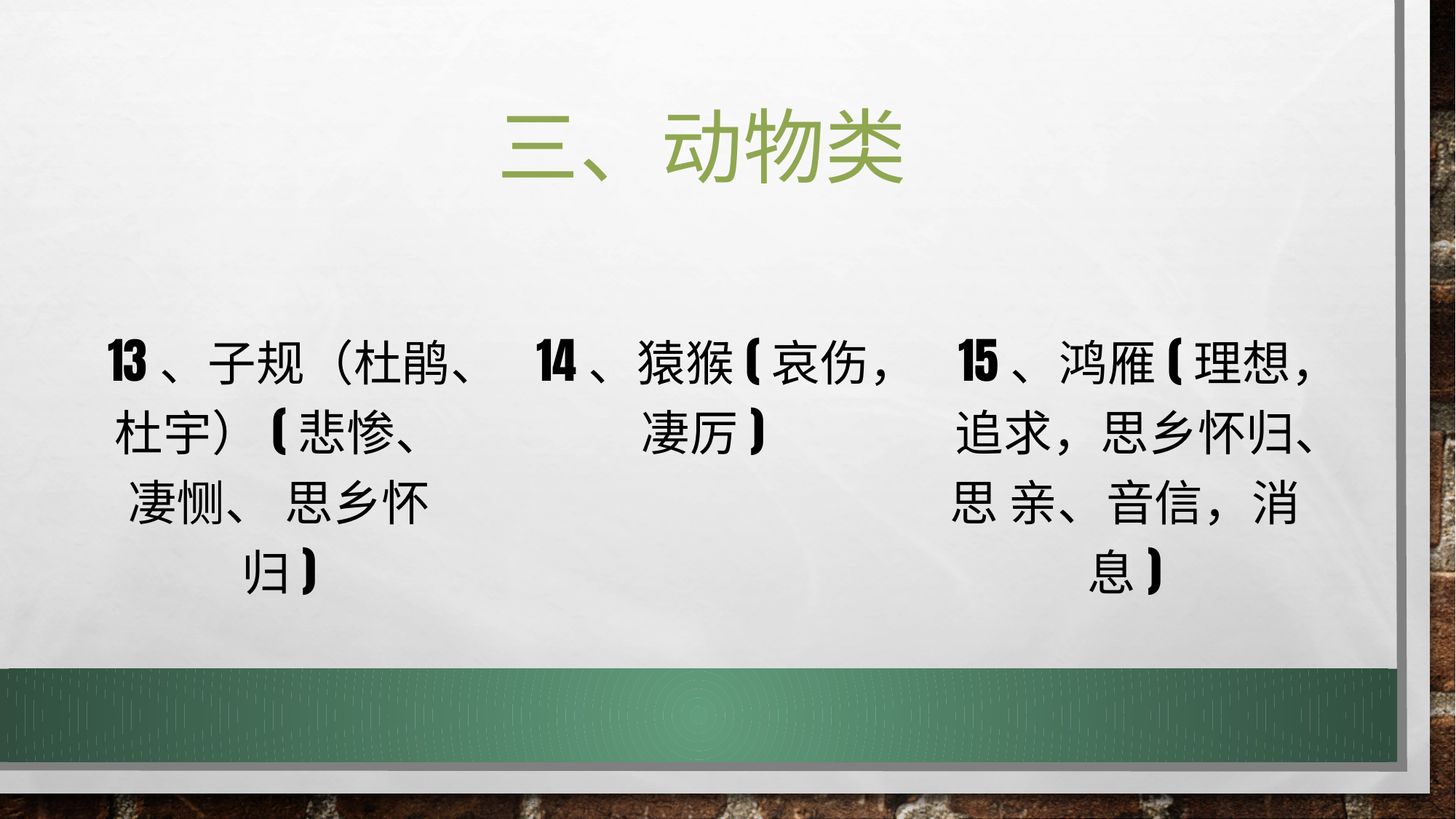

# 三、动物类

13、子规（杜鹃、杜宇）(悲惨、凄恻、 思乡怀归)
14、猿猴(哀伤，凄厉)
15、鸿雁(理想，追求，思乡怀归、思 亲、音信，消息)